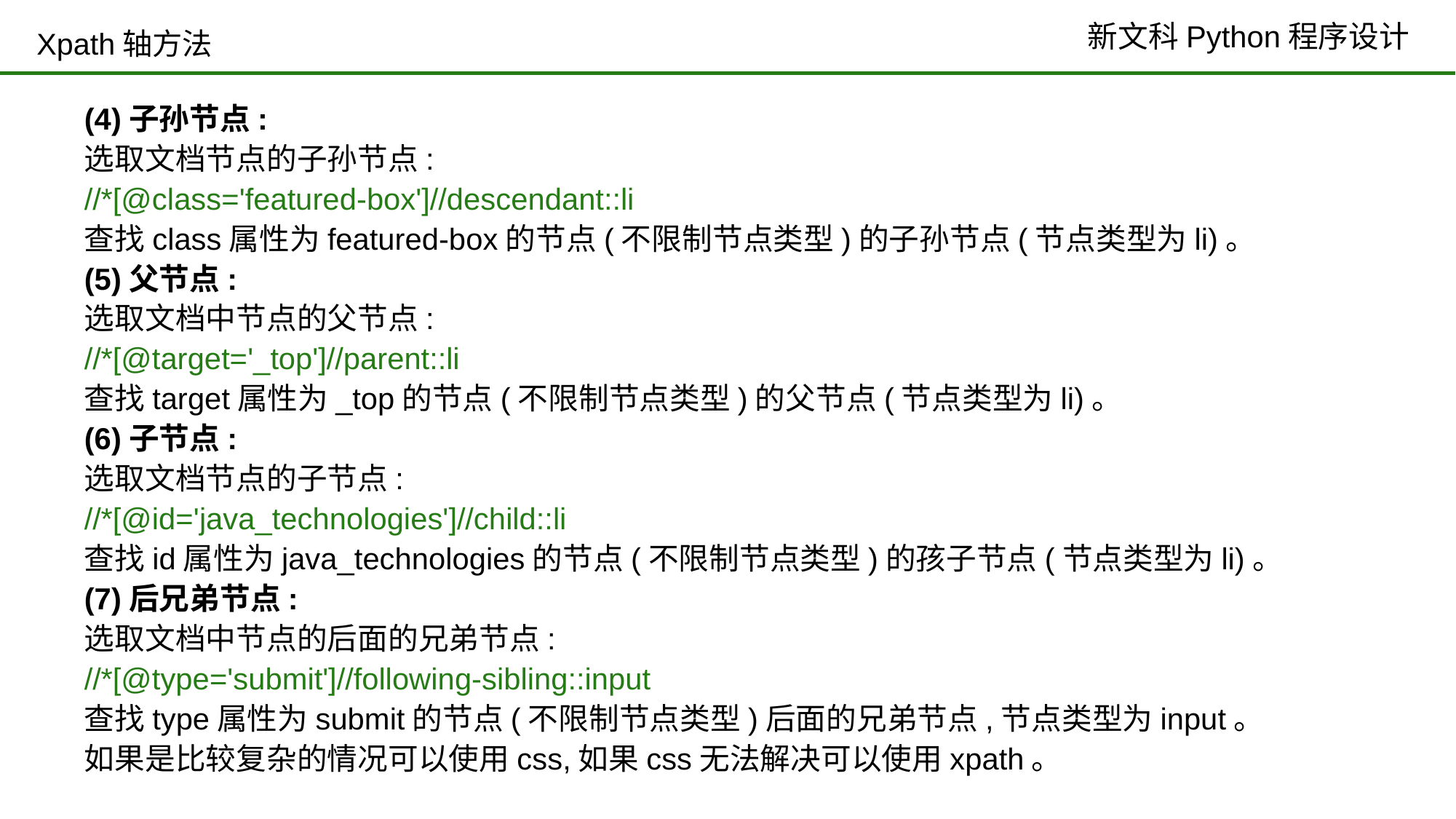

# Xpath轴方法
(4)子孙节点:
选取文档节点的子孙节点:
//*[@class='featured-box']//descendant::li
查找class属性为featured-box的节点(不限制节点类型)的子孙节点(节点类型为li)。
(5)父节点:
选取文档中节点的父节点:
//*[@target='_top']//parent::li
查找target属性为_top的节点(不限制节点类型)的父节点(节点类型为li)。
(6)子节点:
选取文档节点的子节点:
//*[@id='java_technologies']//child::li
查找id属性为java_technologies的节点(不限制节点类型)的孩子节点(节点类型为li)。
(7)后兄弟节点:
选取文档中节点的后面的兄弟节点:
//*[@type='submit']//following-sibling::input
查找type属性为submit的节点(不限制节点类型)后面的兄弟节点,节点类型为input。
如果是比较复杂的情况可以使用css,如果css无法解决可以使用xpath。